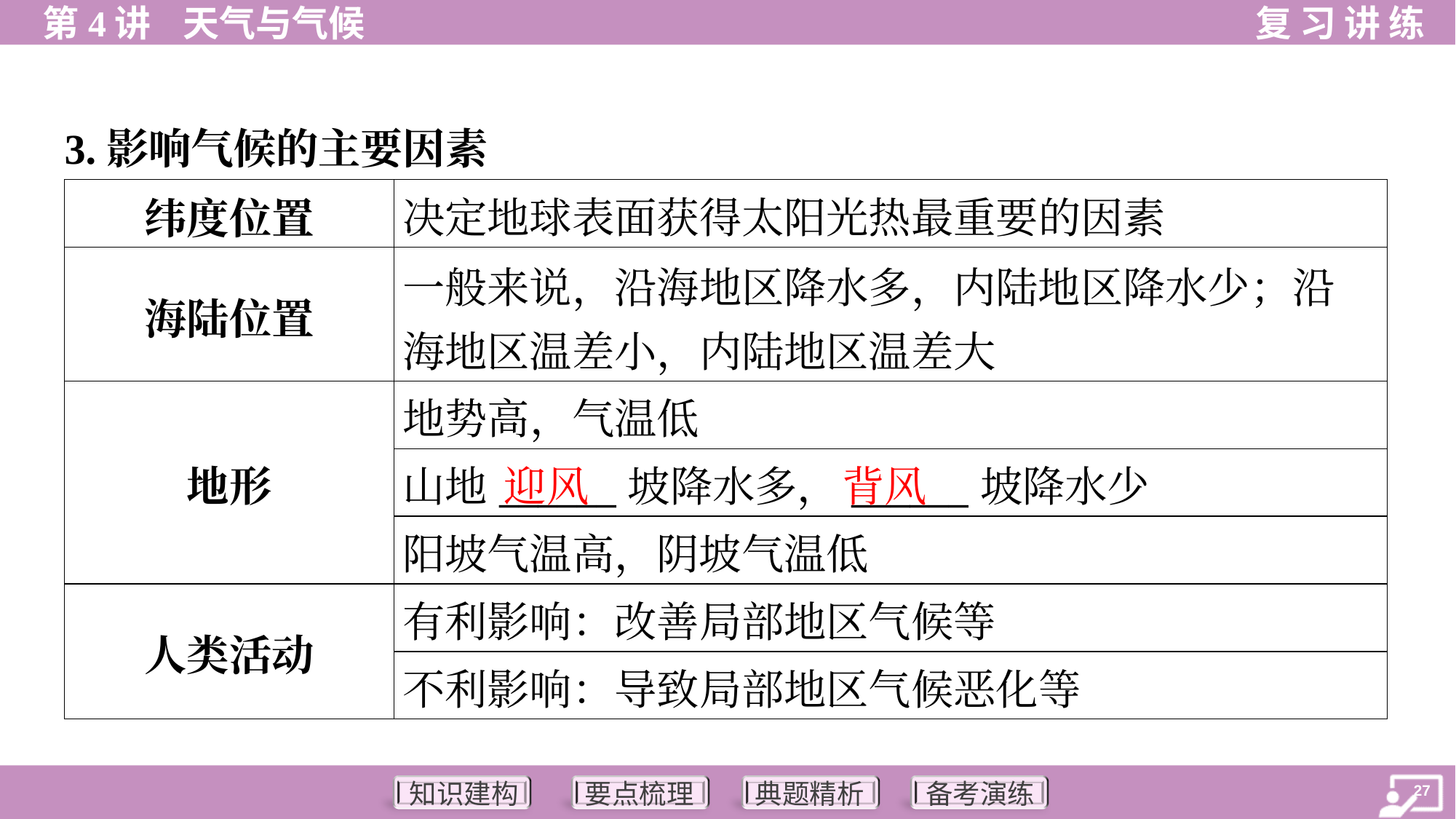

3.影响气候的主要因素
| 纬度位置 | 决定地球表面获得太阳光热最重要的因素 |
| --- | --- |
| 海陆位置 | 一般来说，沿海地区降水多，内陆地区降水少；沿 海地区温差小，内陆地区温差大 |
| 地形 | 地势高，气温低 |
|  | 山地\_\_\_\_\_\_坡降水多，\_\_\_\_\_\_坡降水少 |
|  | 阳坡气温高，阴坡气温低 |
| 人类活动 | 有利影响：改善局部地区气候等 |
|  | 不利影响：导致局部地区气候恶化等 |
迎风
背风